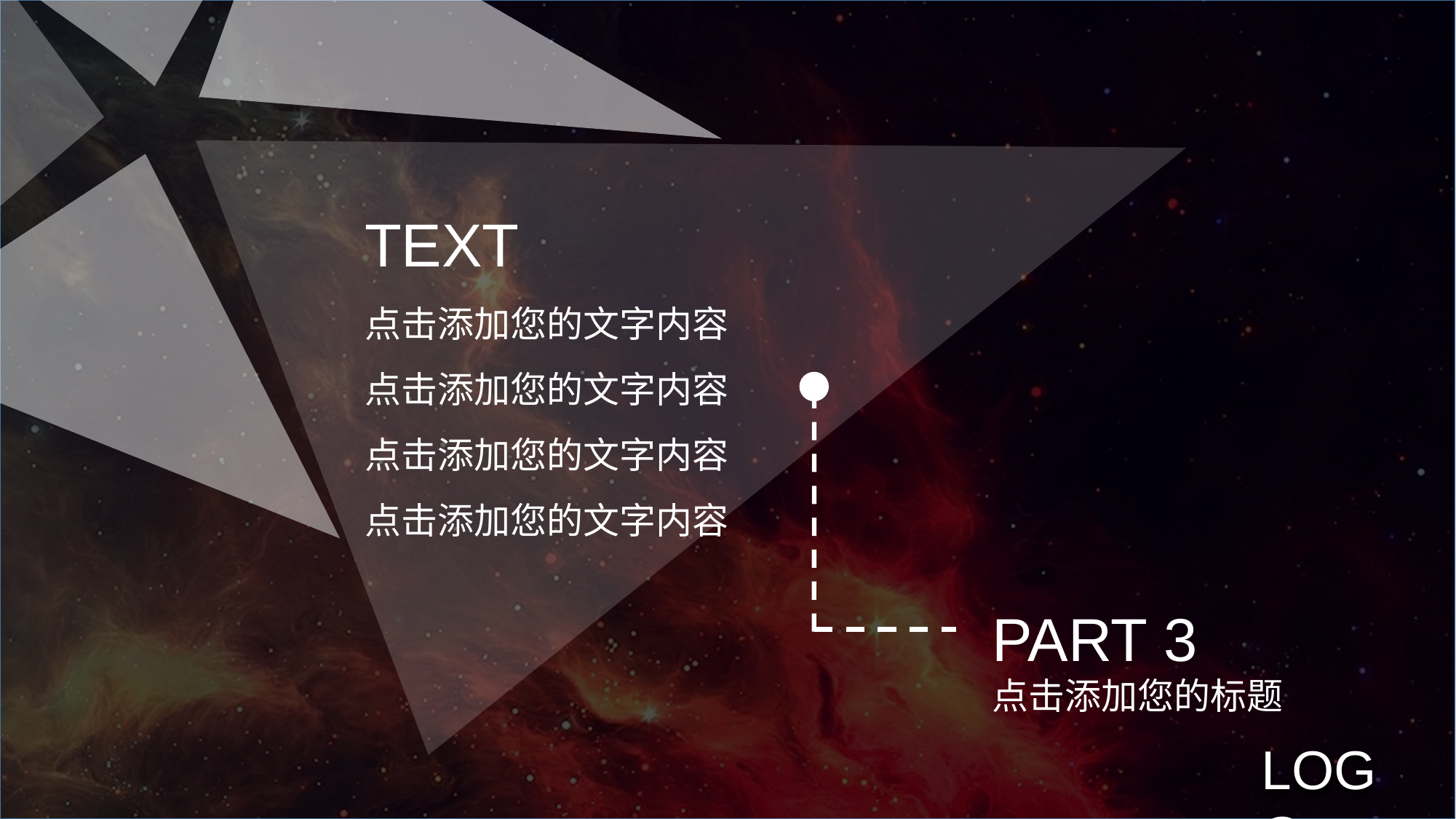

TEXT
点击添加您的文字内容
点击添加您的文字内容
点击添加您的文字内容
点击添加您的文字内容

PART 3
点击添加您的标题
LOGO